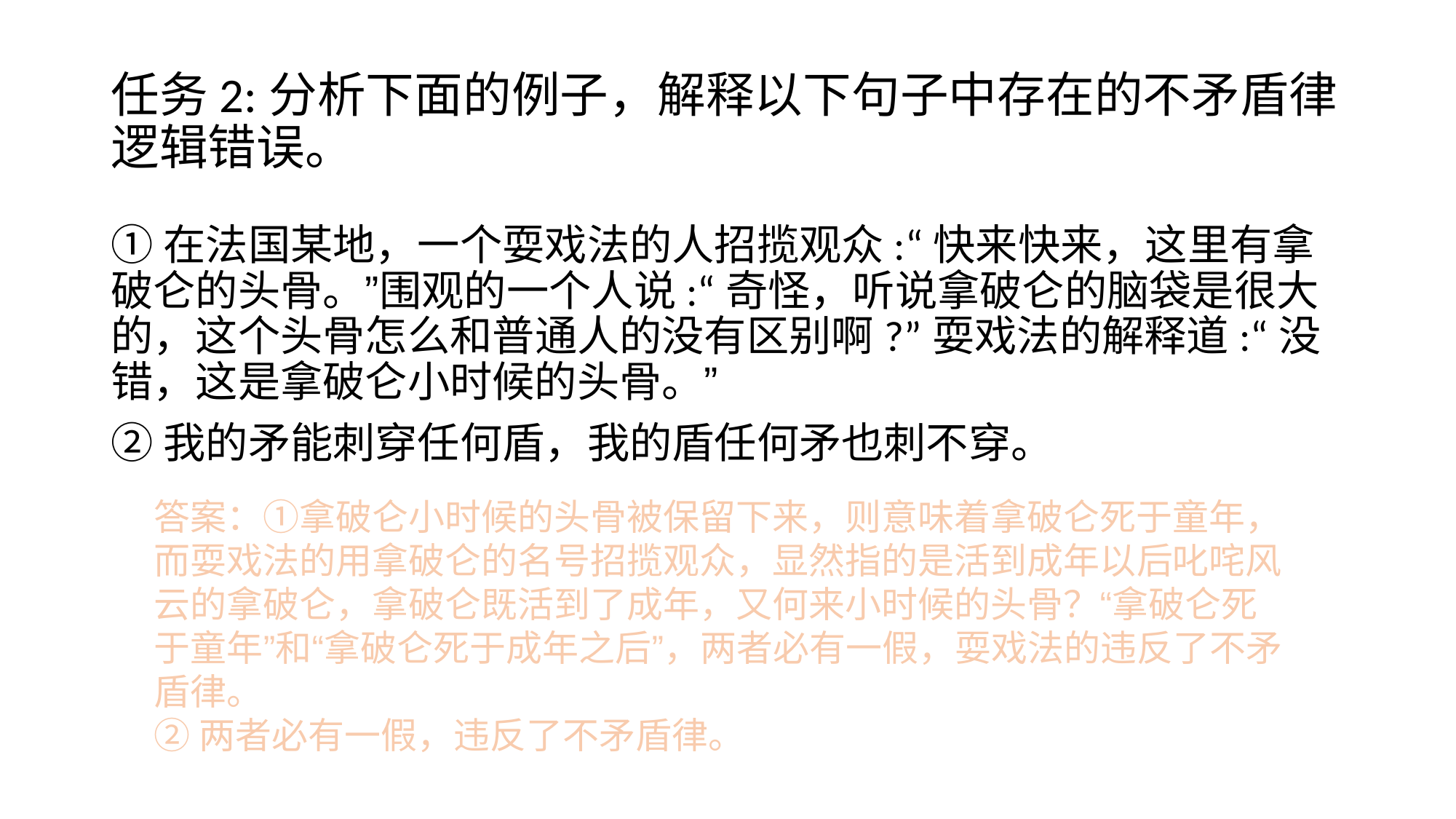

# 任务2:分析下面的例子，解释以下句子中存在的不矛盾律逻辑错误。
①在法国某地，一个耍戏法的人招揽观众:“快来快来，这里有拿破仑的头骨。”围观的一个人说:“奇怪，听说拿破仑的脑袋是很大的，这个头骨怎么和普通人的没有区别啊?”耍戏法的解释道:“没错，这是拿破仑小时候的头骨。”
②我的矛能刺穿任何盾，我的盾任何矛也刺不穿。
答案：①拿破仑小时候的头骨被保留下来，则意味着拿破仑死于童年，而耍戏法的用拿破仑的名号招揽观众，显然指的是活到成年以后叱咤风云的拿破仑，拿破仑既活到了成年，又何来小时候的头骨？“拿破仑死于童年”和“拿破仑死于成年之后”，两者必有一假，耍戏法的违反了不矛盾律。
②两者必有一假，违反了不矛盾律。